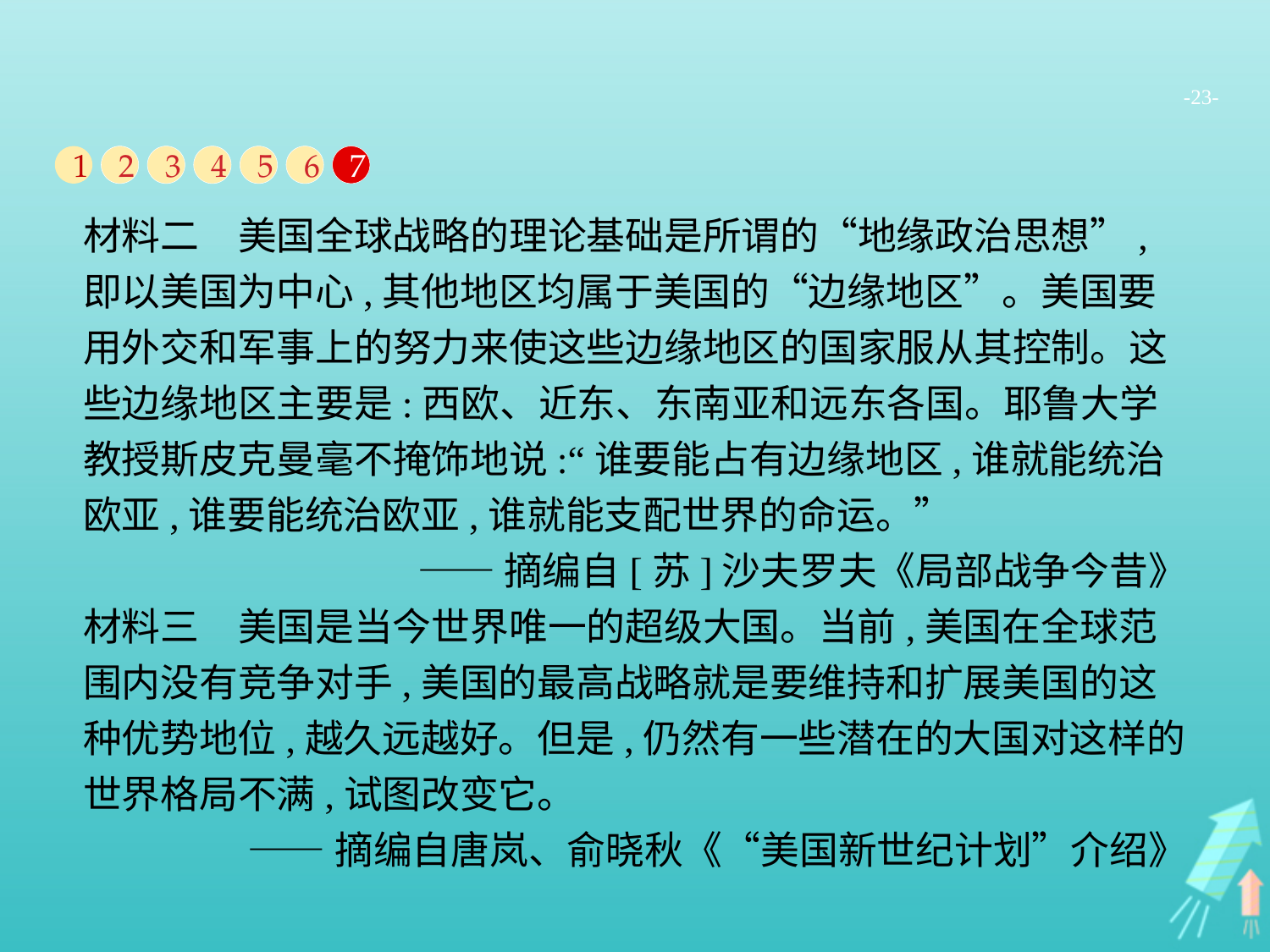

-23-
1
2
3
4
5
6
7
材料二　美国全球战略的理论基础是所谓的“地缘政治思想”,即以美国为中心,其他地区均属于美国的“边缘地区”。美国要用外交和军事上的努力来使这些边缘地区的国家服从其控制。这些边缘地区主要是:西欧、近东、东南亚和远东各国。耶鲁大学教授斯皮克曼毫不掩饰地说:“谁要能占有边缘地区,谁就能统治欧亚,谁要能统治欧亚,谁就能支配世界的命运。”
——摘编自[苏]沙夫罗夫《局部战争今昔》
材料三　美国是当今世界唯一的超级大国。当前,美国在全球范围内没有竞争对手,美国的最高战略就是要维持和扩展美国的这种优势地位,越久远越好。但是,仍然有一些潜在的大国对这样的世界格局不满,试图改变它。
——摘编自唐岚、俞晓秋《“美国新世纪计划”介绍》